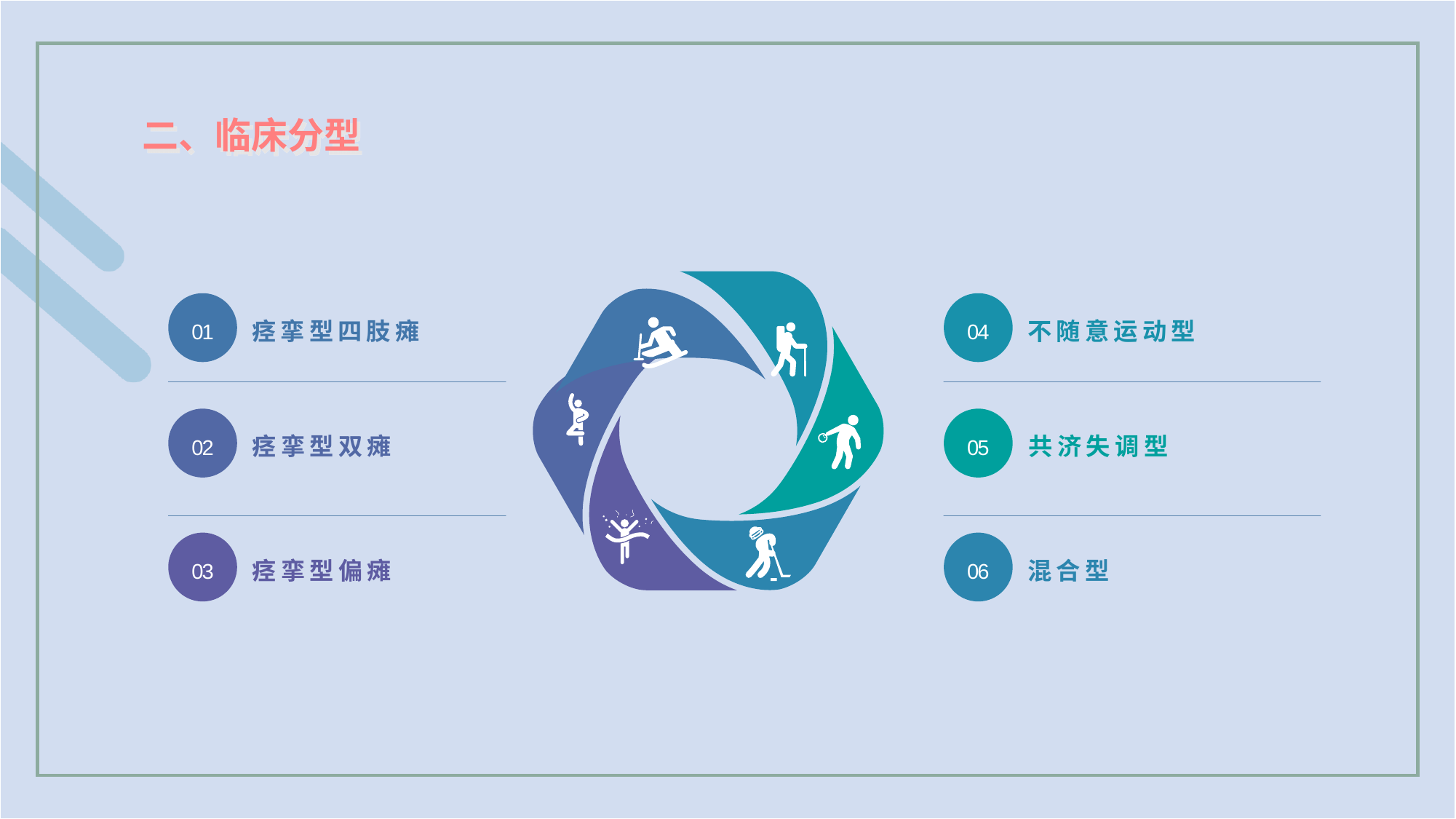

二、临床分型

01
04
痉挛型四肢瘫
不随意运动型

02
05

痉挛型双瘫
共济失调型

03
06
痉挛型偏瘫
混合型